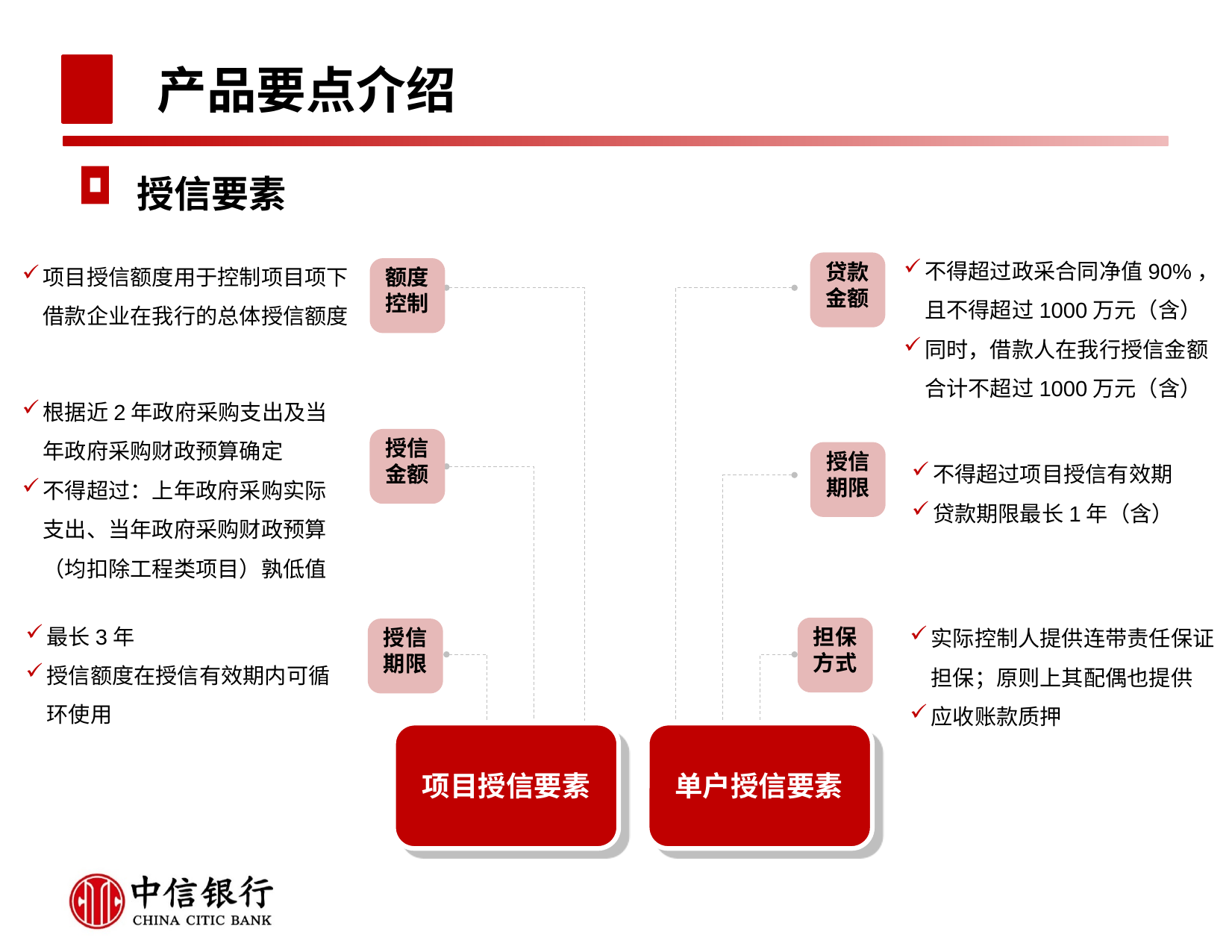

# 产品要点介绍
授信要素

不得超过政采合同净值90%，且不得超过1000万元（含）
同时，借款人在我行授信金额合计不超过1000万元（含）
项目授信额度用于控制项目项下借款企业在我行的总体授信额度
贷款金额
额度控制

根据近2年政府采购支出及当年政府采购财政预算确定
不得超过：上年政府采购实际支出、当年政府采购财政预算（均扣除工程类项目）孰低值
授信金额
授信期限
不得超过项目授信有效期
贷款期限最长1年（含）

最长3年
授信额度在授信有效期内可循环使用
实际控制人提供连带责任保证担保；原则上其配偶也提供
应收账款质押
担保方式
授信期限

项目授信要素
单户授信要素
5